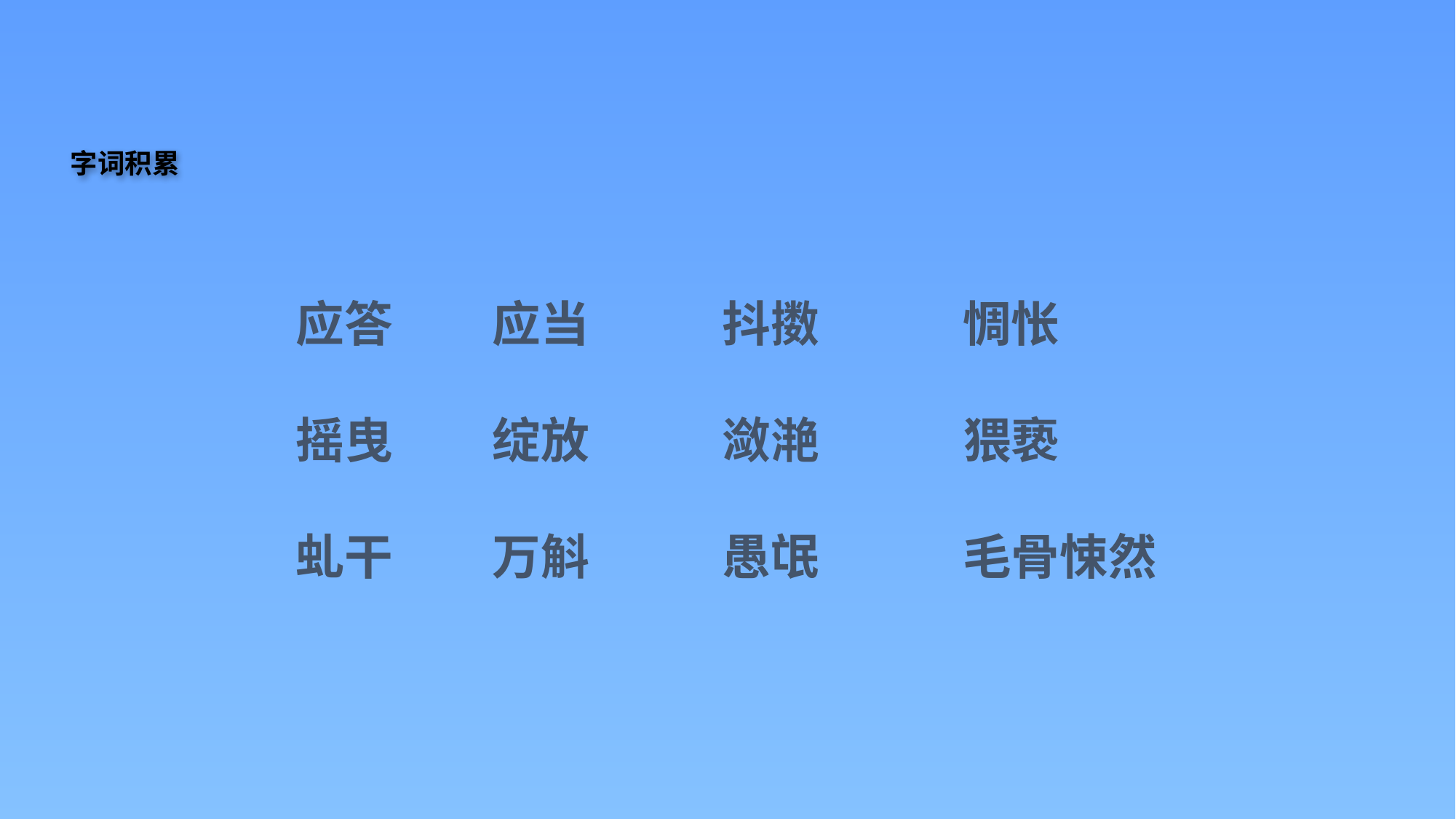

字词积累
应答         应当            抖擞             惆怅

摇曳         绽放            潋滟             猥亵

虬干         万斛            愚氓             毛骨悚然